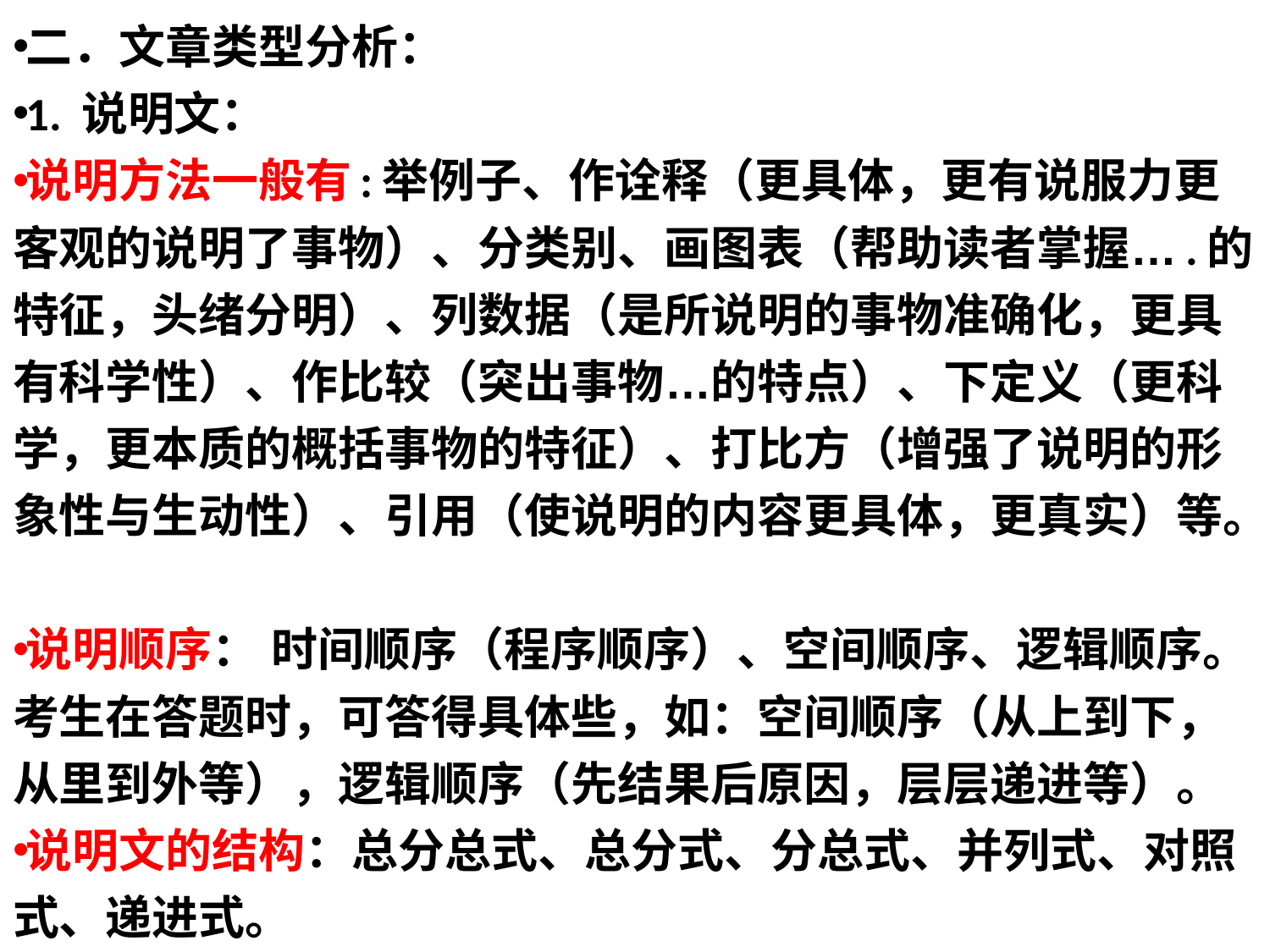

二．文章类型分析：
1. 说明文：
说明方法一般有:举例子、作诠释（更具体，更有说服力更客观的说明了事物）、分类别、画图表（帮助读者掌握….的特征，头绪分明）、列数据（是所说明的事物准确化，更具有科学性）、作比较（突出事物…的特点）、下定义（更科学，更本质的概括事物的特征）、打比方（增强了说明的形象性与生动性）、引用（使说明的内容更具体，更真实）等。
说明顺序： 时间顺序（程序顺序）、空间顺序、逻辑顺序。考生在答题时，可答得具体些，如：空间顺序（从上到下，从里到外等），逻辑顺序（先结果后原因，层层递进等）。
说明文的结构：总分总式、总分式、分总式、并列式、对照式、递进式。

#